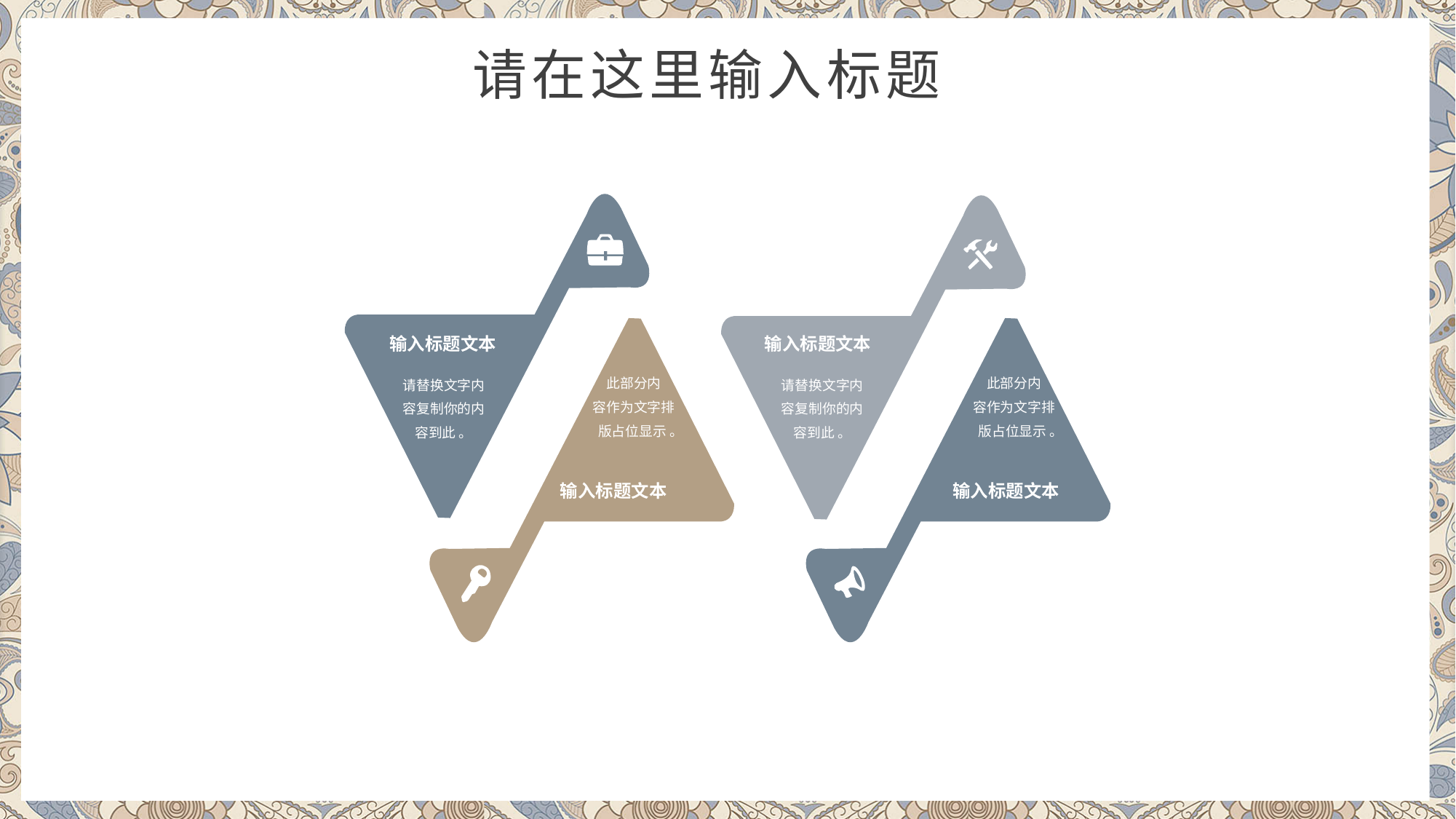

输入标题文本
请替换文字内容复制你的内容到此 。

输入标题文本
请替换文字内容复制你的内容到此 。

此部分内
容作为文字排版占位显示 。
输入标题文本

此部分内
容作为文字排版占位显示 。
输入标题文本